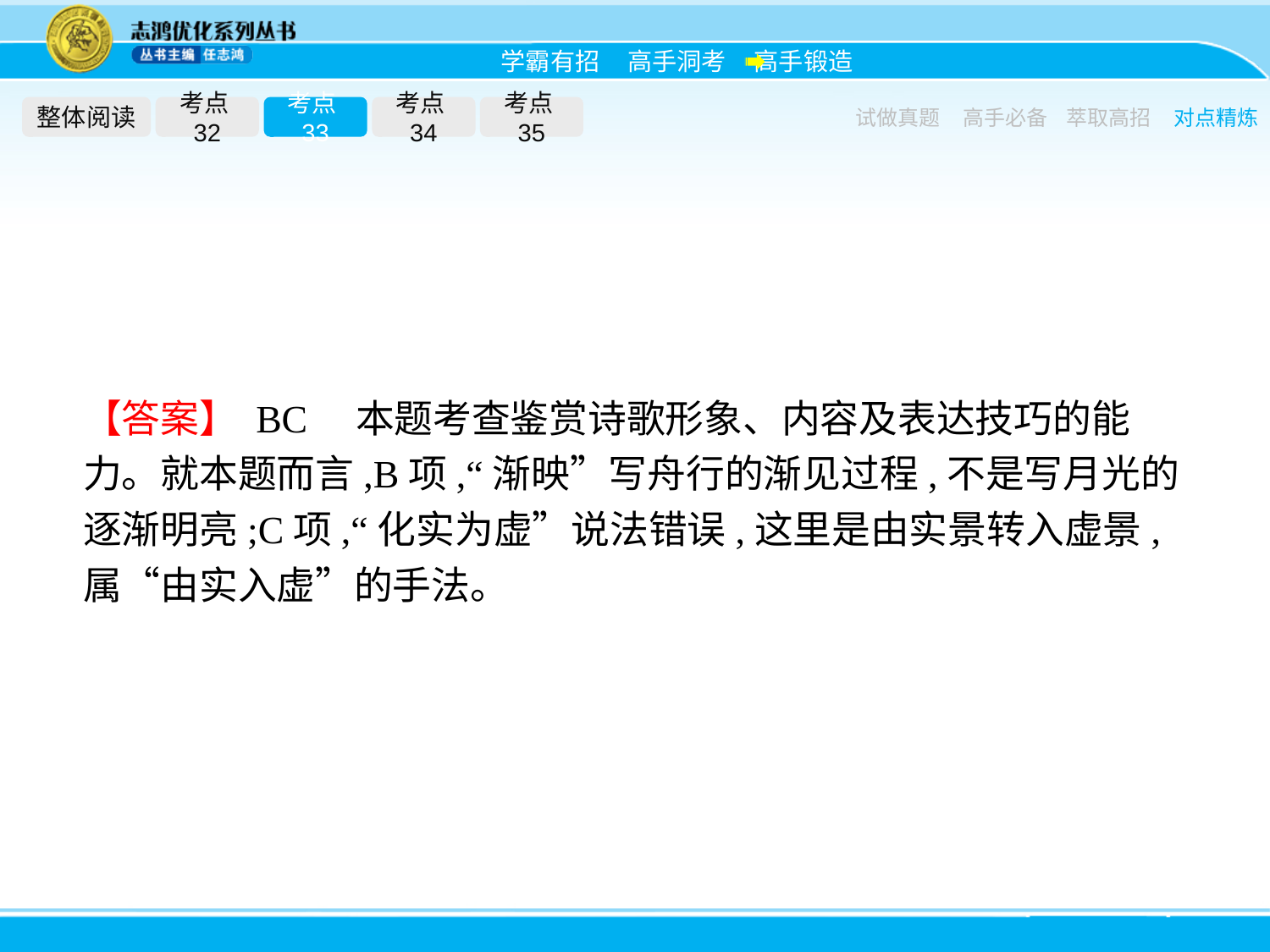

整体阅读
考点32
考点33
考点34
考点35
试做真题
高手必备
萃取高招
对点精炼
【答案】 BC　本题考查鉴赏诗歌形象、内容及表达技巧的能力。就本题而言,B项,“渐映”写舟行的渐见过程,不是写月光的逐渐明亮;C项,“化实为虚”说法错误,这里是由实景转入虚景,属“由实入虚”的手法。